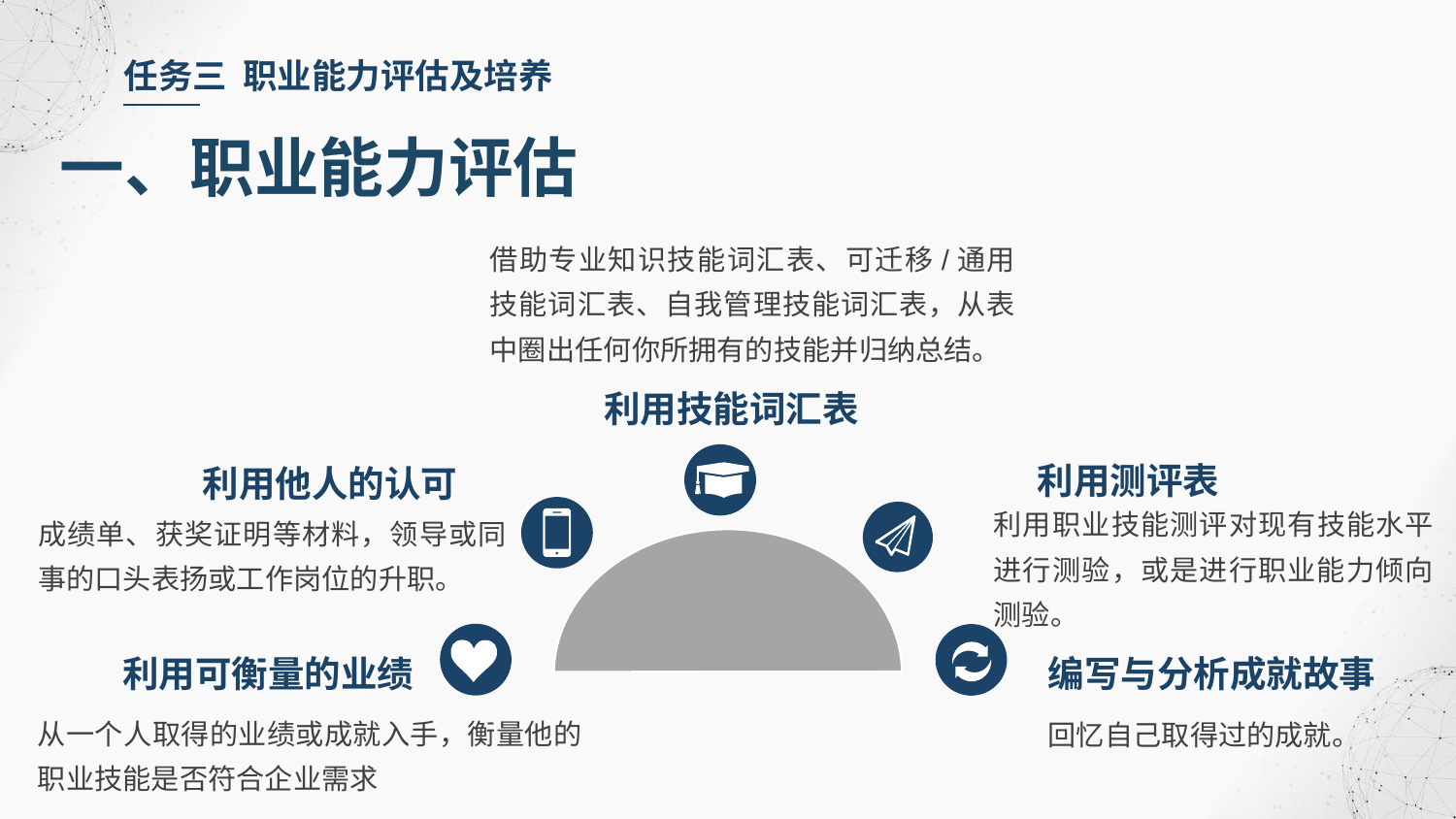

任务三  职业能力评估及培养
一、职业能力评估
借助专业知识技能词汇表、可迁移/通用技能词汇表、自我管理技能词汇表，从表中圈出任何你所拥有的技能并归纳总结。
利用技能词汇表

利用测评表
利用他人的认可
利用职业技能测评对现有技能水平进行测验，或是进行职业能力倾向测验。

成绩单、获奖证明等材料，领导或同事的口头表扬或工作岗位的升职。

编写与分析成就故事
利用可衡量的业绩
从一个人取得的业绩或成就入手，衡量他的职业技能是否符合企业需求
回忆自己取得过的成就。